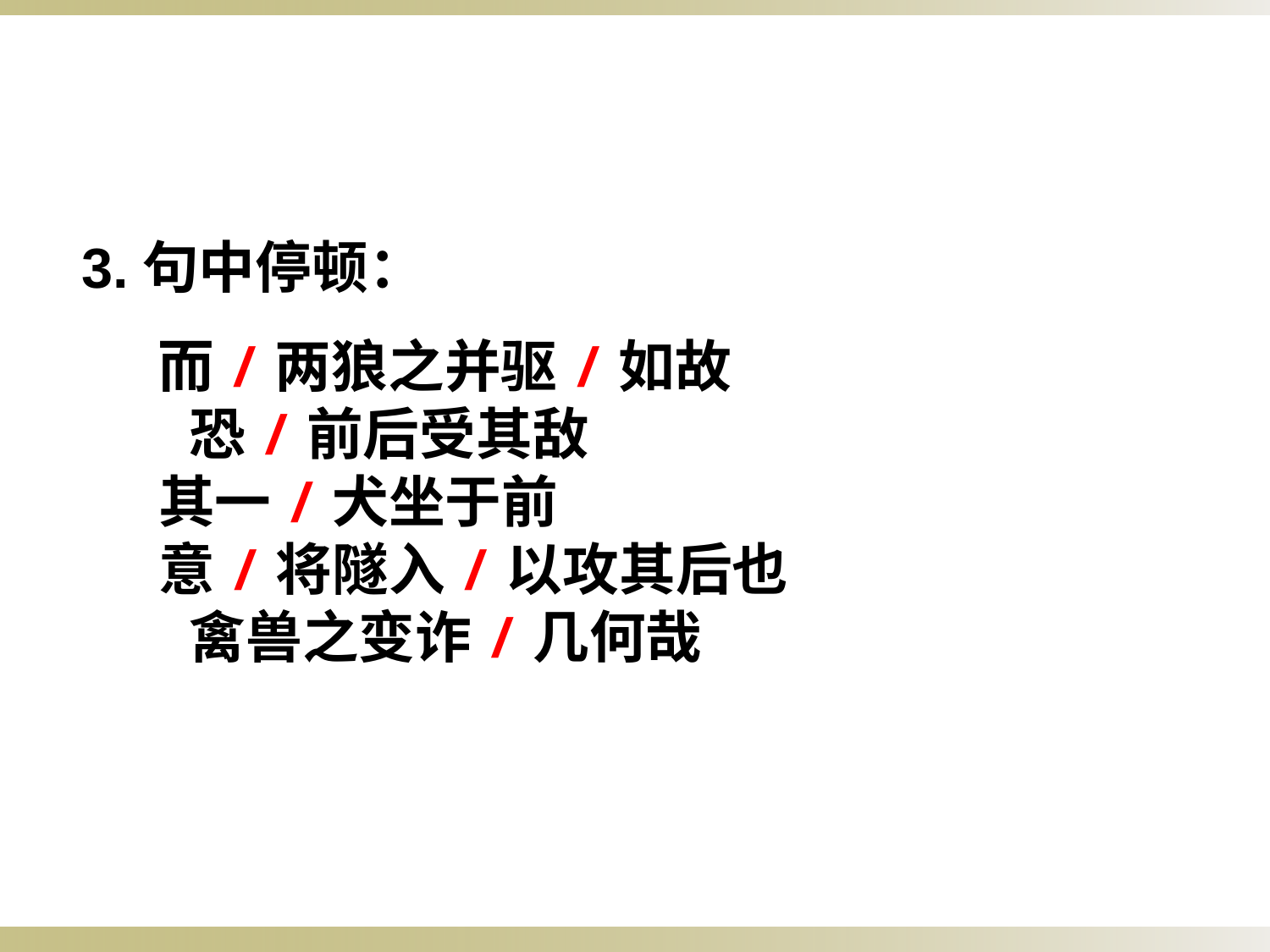

3.句中停顿：
   而/两狼之并驱/如故
   恐/前后受其敌
   其一/犬坐于前
   意/将隧入/以攻其后也
   禽兽之变诈/几何哉